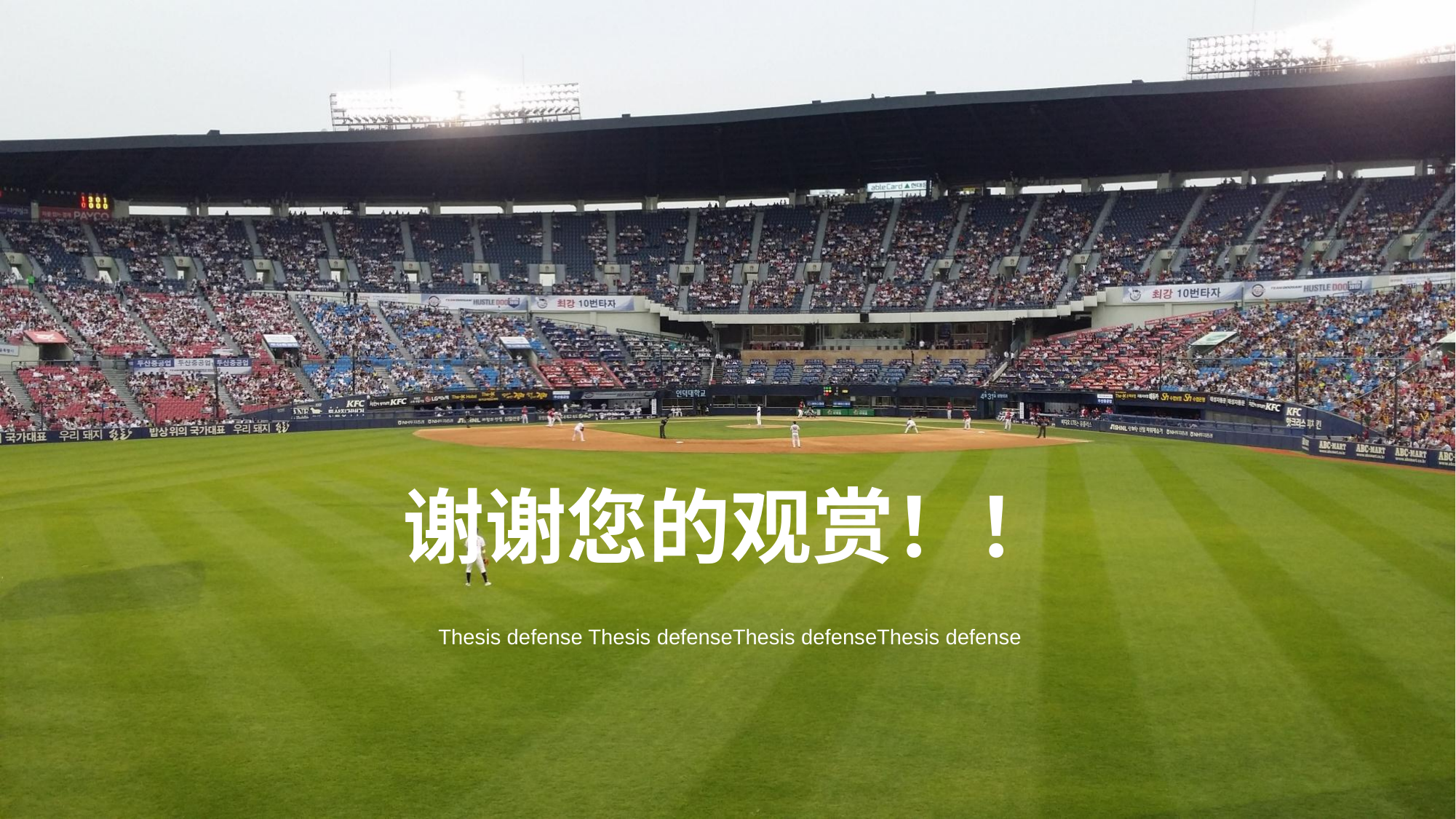

谢谢您的观赏！！
Thesis defense Thesis defenseThesis defenseThesis defense